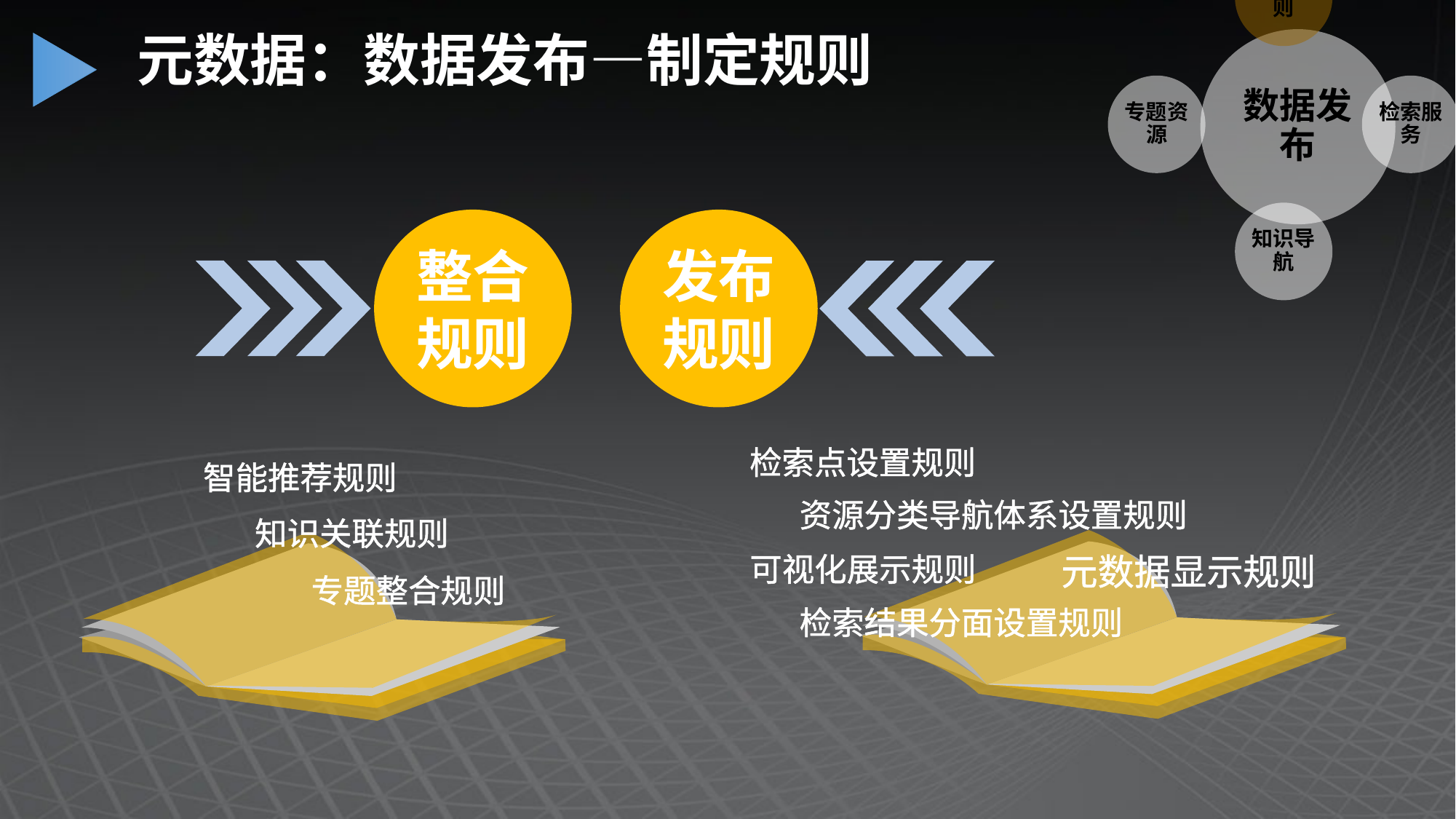

数据发布
制定规则
检索服务
知识导航
专题资源
元数据：数据发布—制定规则

发布规则

整合规则

检索点设置规则
智能推荐规则
知识关联规则
专题整合规则
资源分类导航体系设置规则

可视化展示规则
检索结果分面设置规则
元数据显示规则